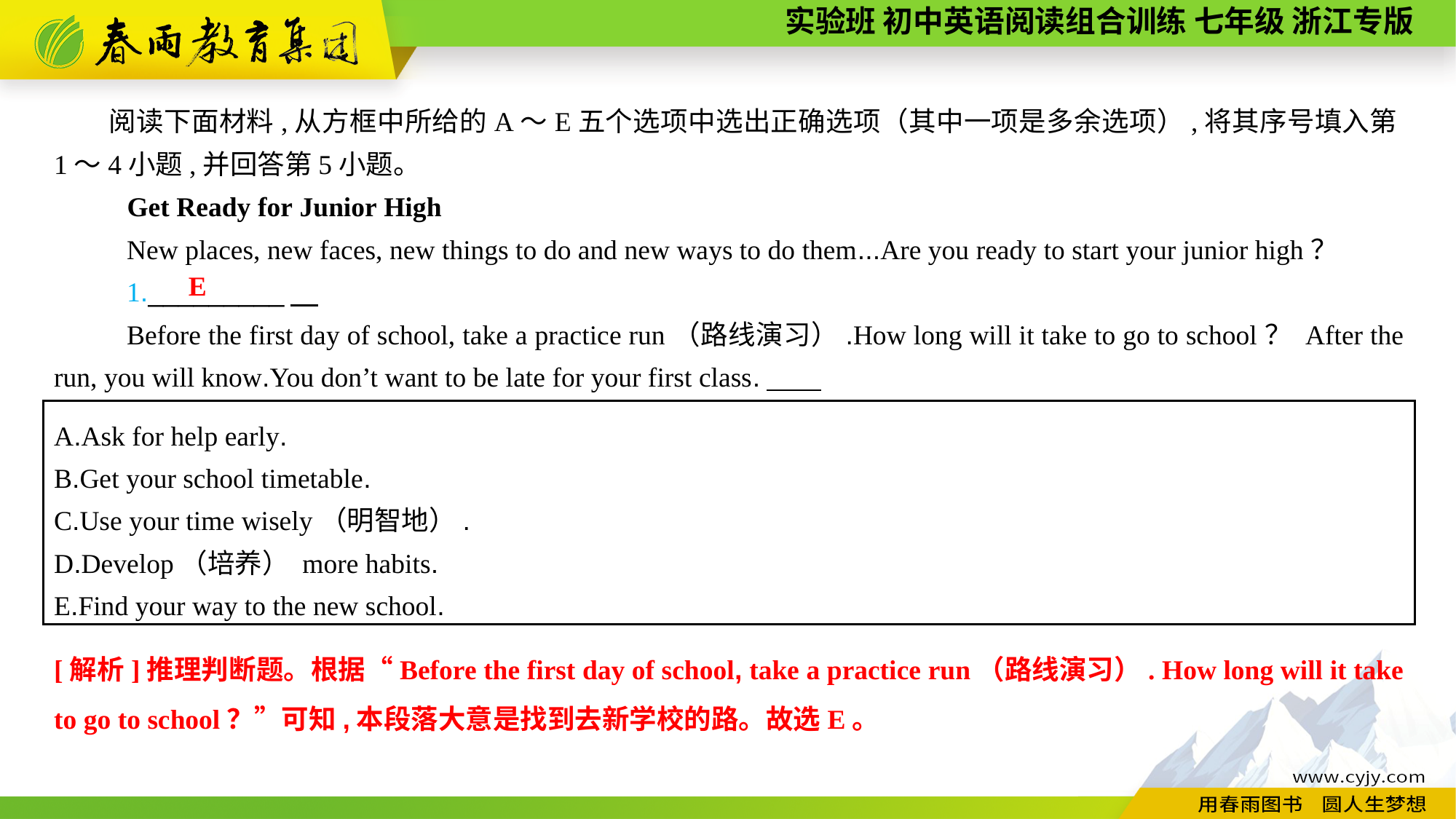

阅读下面材料,从方框中所给的A～E五个选项中选出正确选项（其中一项是多余选项）,将其序号填入第1～4小题,并回答第5小题。
Get Ready for Junior High
New places, new faces, new things to do and new ways to do them...Are you ready to start your junior high？
1._________
Before the first day of school, take a practice run（路线演习）.How long will it take to go to school？ After the run, you will know.You don’t want to be late for your first class.
E

A.Ask for help early.
B.Get your school timetable.
C.Use your time wisely（明智地）.
D.Develop（培养） more habits.
E.Find your way to the new school.
[解析]推理判断题。根据“Before the first day of school, take a practice run（路线演习）. How long will it take to go to school？”可知,本段落大意是找到去新学校的路。故选E。